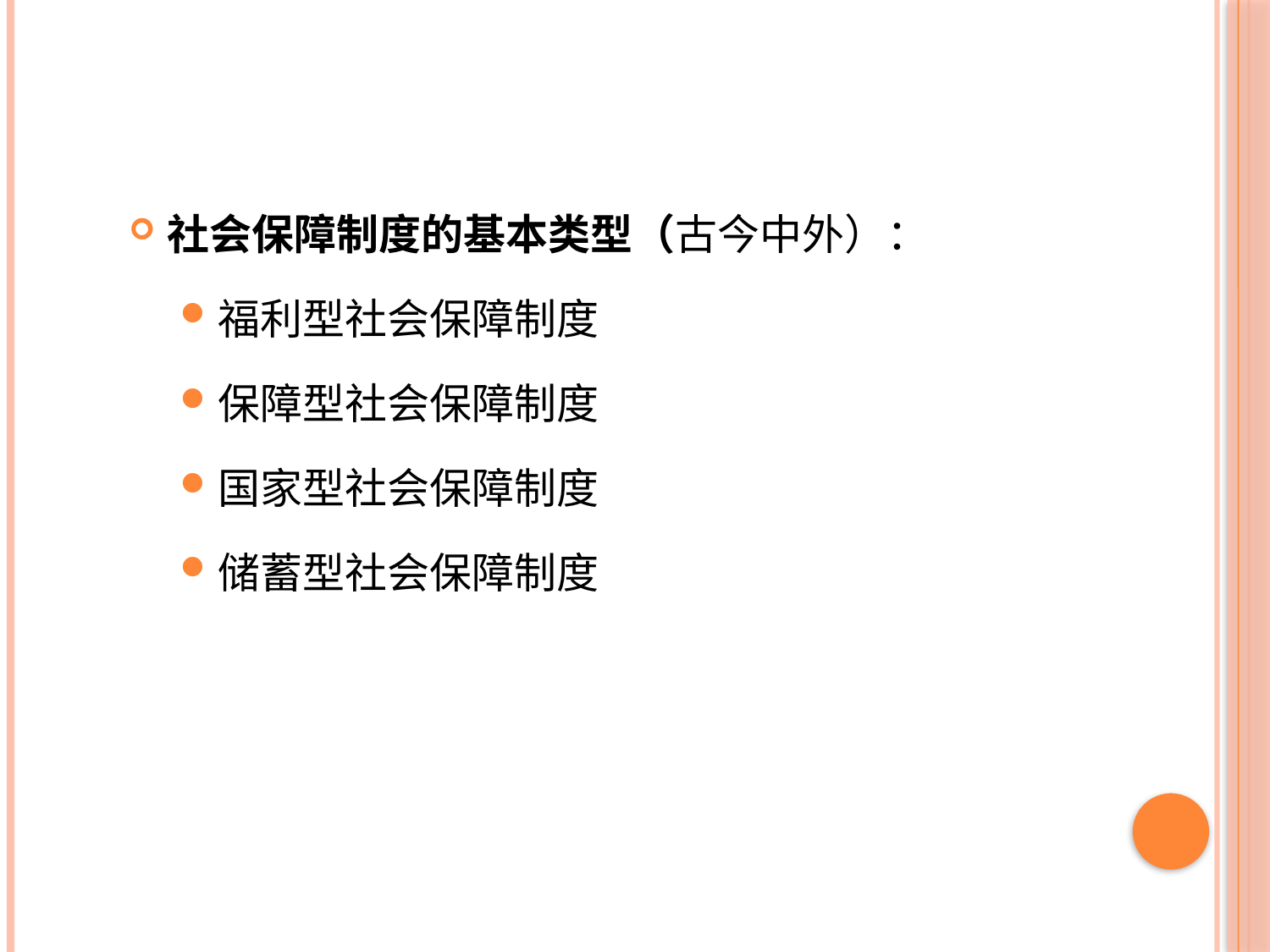

社会保障制度的基本类型（古今中外）：
福利型社会保障制度
保障型社会保障制度
国家型社会保障制度
储蓄型社会保障制度